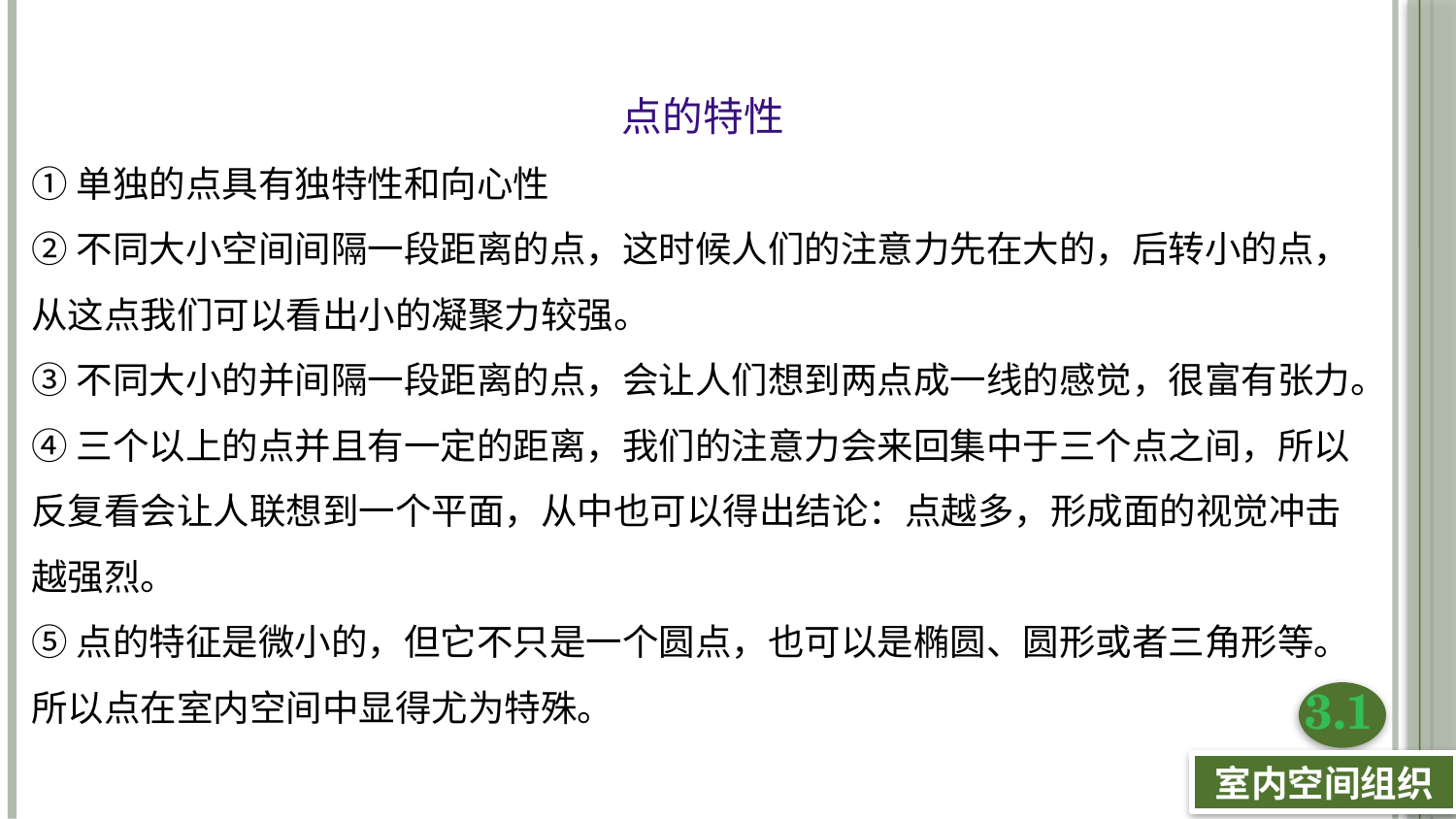

点的特性
①单独的点具有独特性和向心性
②不同大小空间间隔一段距离的点，这时候人们的注意力先在大的，后转小的点，从这点我们可以看出小的凝聚力较强。
③不同大小的并间隔一段距离的点，会让人们想到两点成一线的感觉，很富有张力。
④三个以上的点并且有一定的距离，我们的注意力会来回集中于三个点之间，所以反复看会让人联想到一个平面，从中也可以得出结论：点越多，形成面的视觉冲击越强烈。
⑤点的特征是微小的，但它不只是一个圆点，也可以是椭圆、圆形或者三角形等。所以点在室内空间中显得尤为特殊。
3.1
室内空间组织